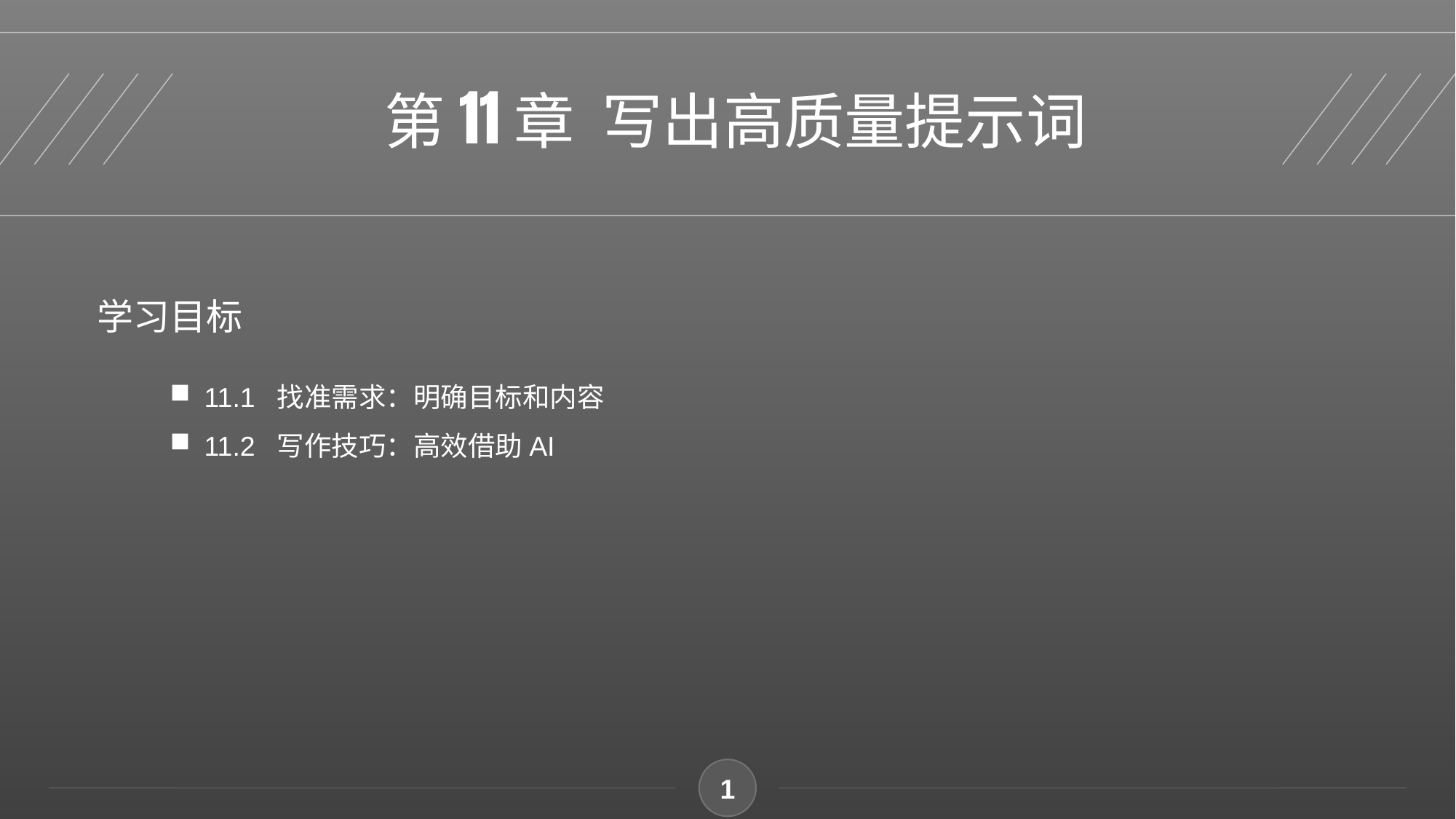

第11章  写出高质量提示词

学习目标
11.1  找准需求：明确目标和内容
11.2  写作技巧：高效借助AI